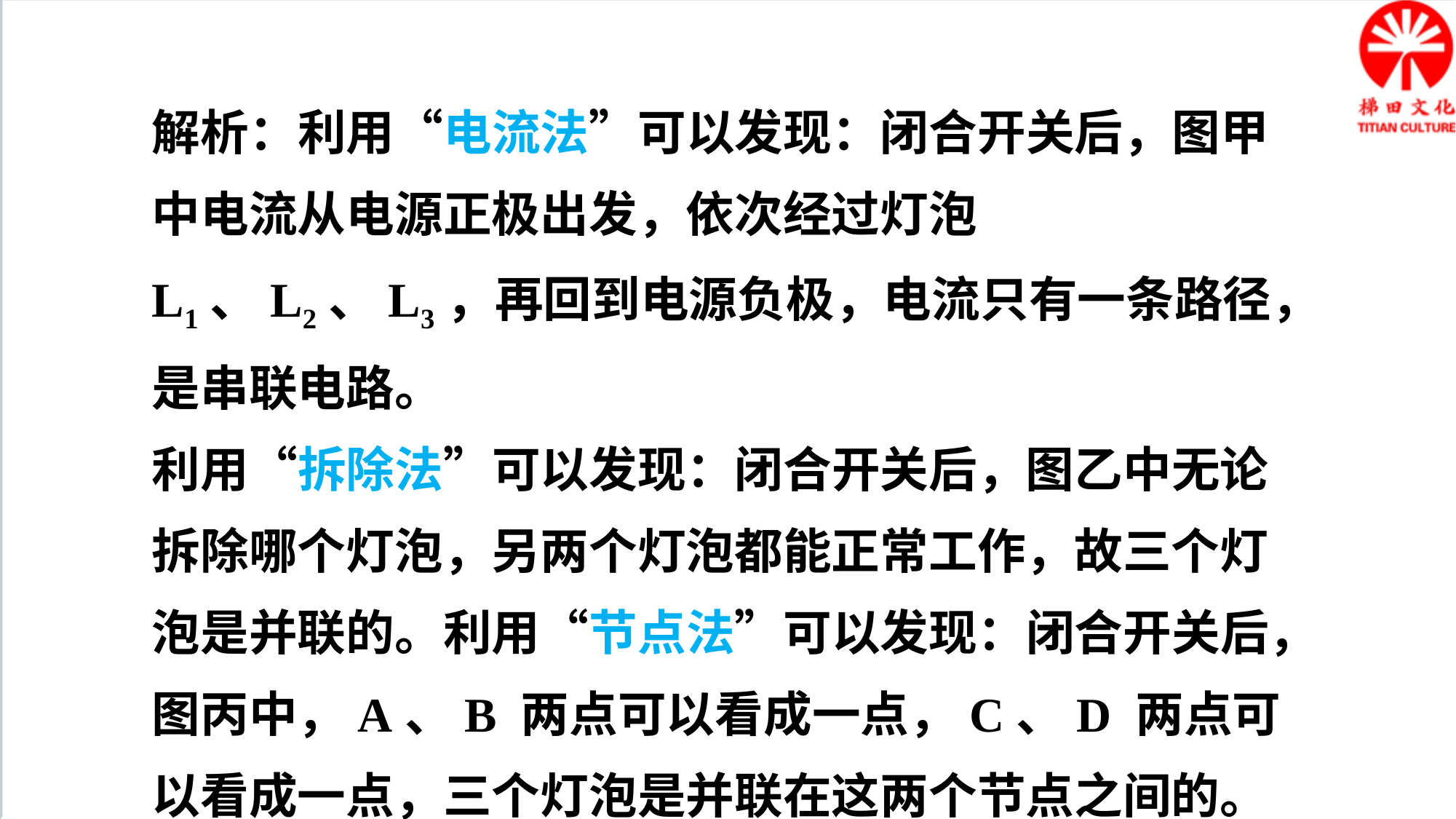

解析：利用“电流法”可以发现：闭合开关后，图甲中电流从电源正极出发，依次经过灯泡L1、L2、L3，再回到电源负极，电流只有一条路径，是串联电路。
利用“拆除法”可以发现：闭合开关后，图乙中无论拆除哪个灯泡，另两个灯泡都能正常工作，故三个灯泡是并联的。利用“节点法”可以发现：闭合开关后，图丙中，A、B 两点可以看成一点，C、D 两点可以看成一点，三个灯泡是并联在这两个节点之间的。